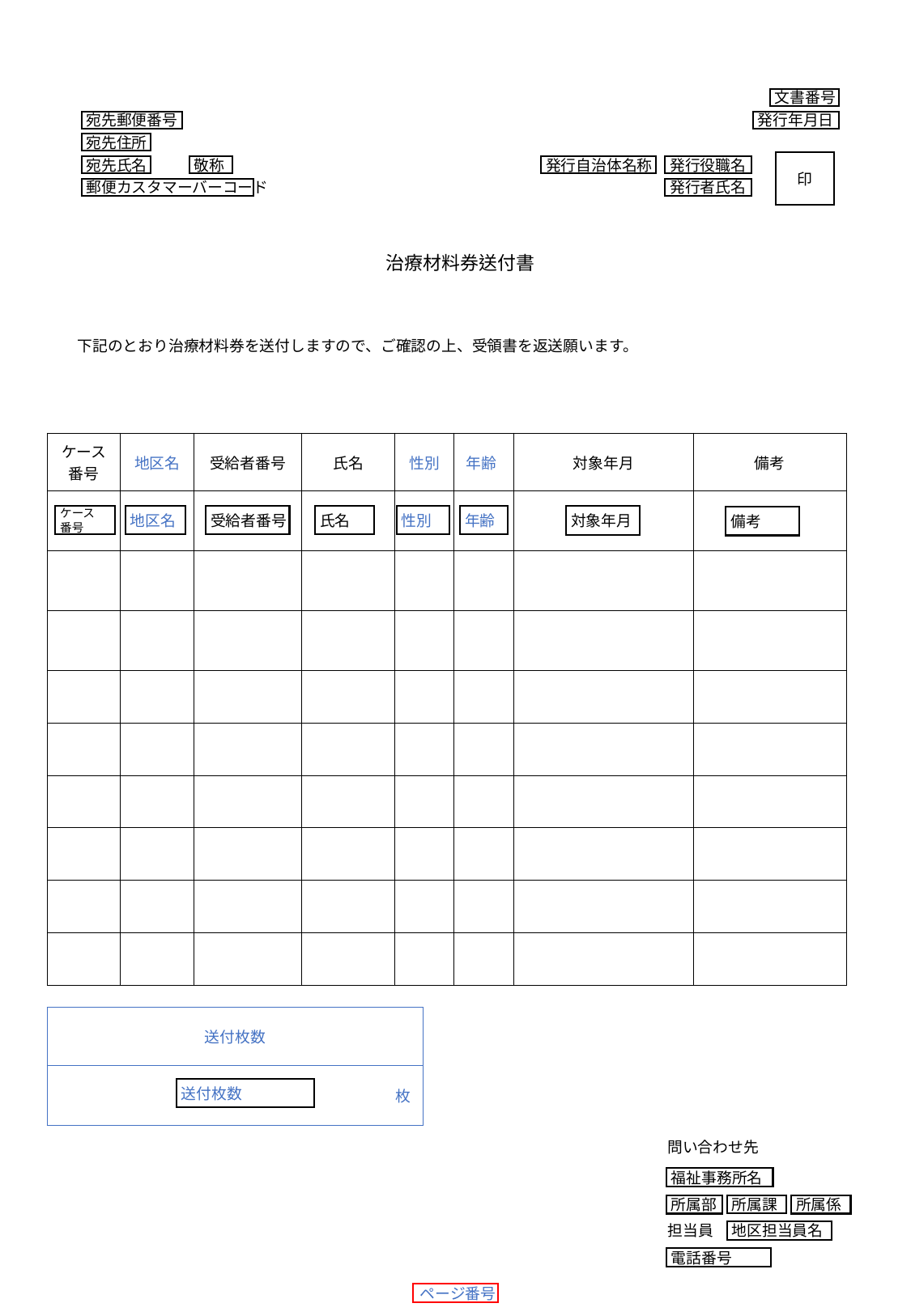

文書番号
発行年月日
宛先郵便番号
宛先住所
印
宛先氏名
敬称
発行自治体名称
発行役職名
郵便カスタマーバーコード
発行者氏名
治療材料券送付書
下記のとおり治療材料券を送付しますので、ご確認の上、受領書を返送願います。
| ケース番号 | 地区名 | 受給者番号 | 氏名 | 性別 | 年齢 | 対象年月 | 備考 |
| --- | --- | --- | --- | --- | --- | --- | --- |
|  |  |  |  |  |  |  |  |
|  |  |  |  |  |  |  |  |
|  |  |  |  |  |  |  |  |
|  |  |  |  |  |  |  |  |
|  |  |  |  |  |  |  |  |
|  |  |  |  |  |  |  |  |
|  |  |  |  |  |  |  |  |
|  |  |  |  |  |  |  |  |
|  |  |  |  |  |  |  |  |
ケース
番号
地区名
受給者番号
氏名
性別
年齢
対象年月
備考
| 送付枚数 |
| --- |
| 枚 |
送付枚数
問い合わせ先
福祉事務所名
所属部
所属係
所属課
担当員
地区担当員名
電話番号
ページ番号